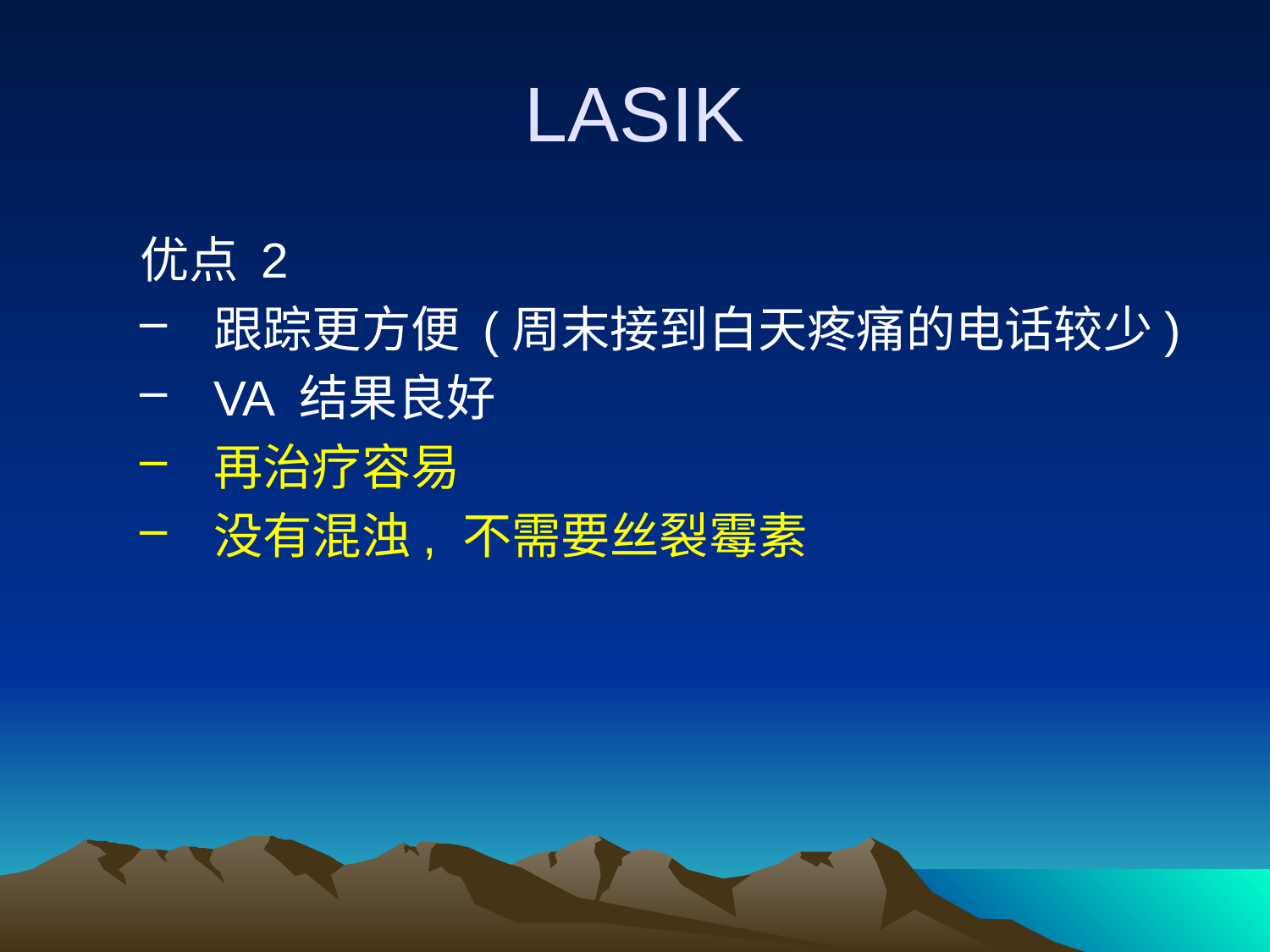

# LASIK
优点 2
跟踪更方便 (周末接到白天疼痛的电话较少)
VA 结果良好
再治疗容易
没有混浊, 不需要丝裂霉素